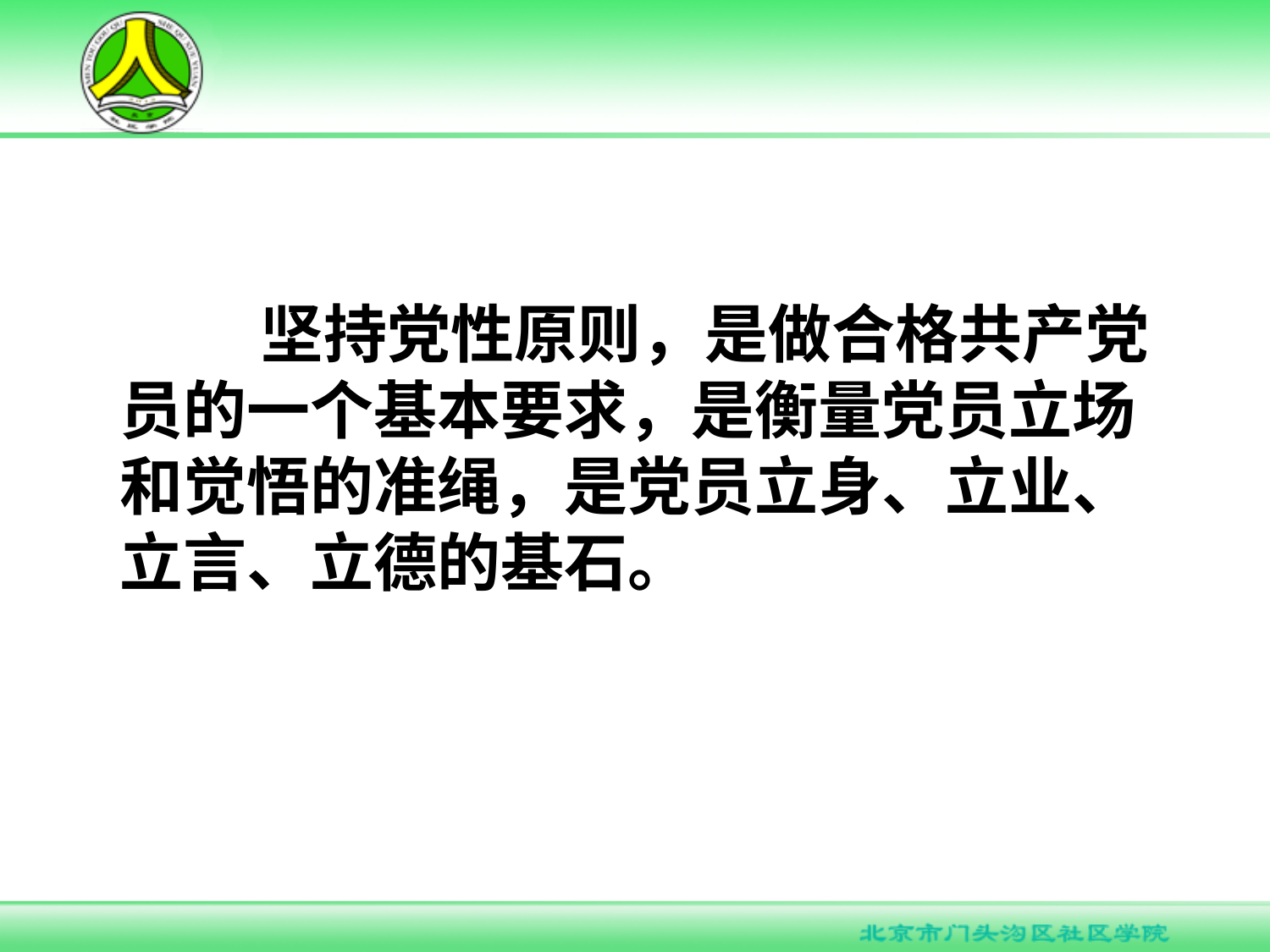

坚持党性原则，是做合格共产党员的一个基本要求，是衡量党员立场和觉悟的准绳，是党员立身、立业、立言、立德的基石。